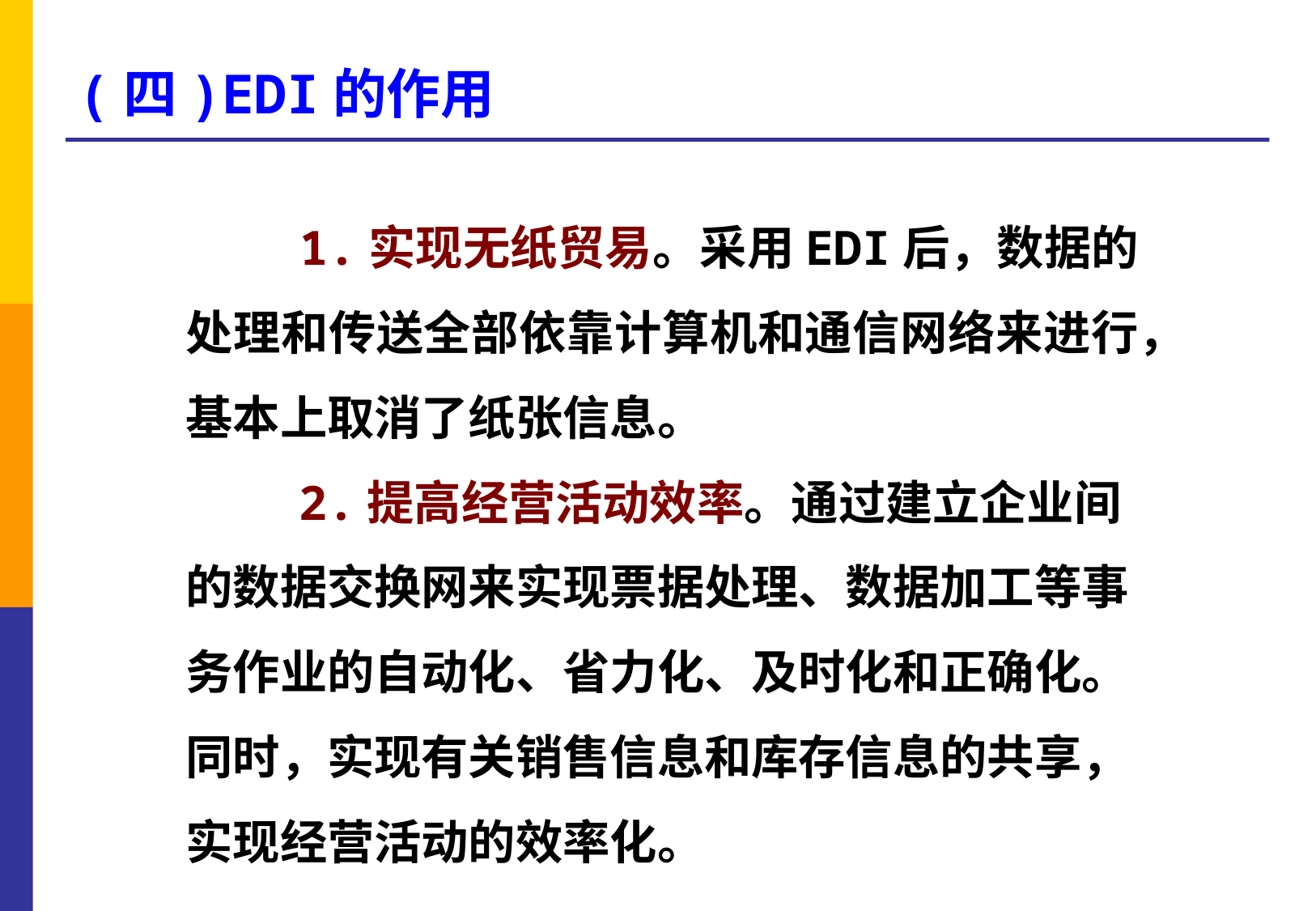

# (四)EDI的作用
    1.实现无纸贸易。采用EDI后，数据的处理和传送全部依靠计算机和通信网络来进行，基本上取消了纸张信息。
    2.提高经营活动效率。通过建立企业间的数据交换网来实现票据处理、数据加工等事务作业的自动化、省力化、及时化和正确化。同时，实现有关销售信息和库存信息的共享，实现经营活动的效率化。
单证格式化
特点
报文标准化
运作规范化